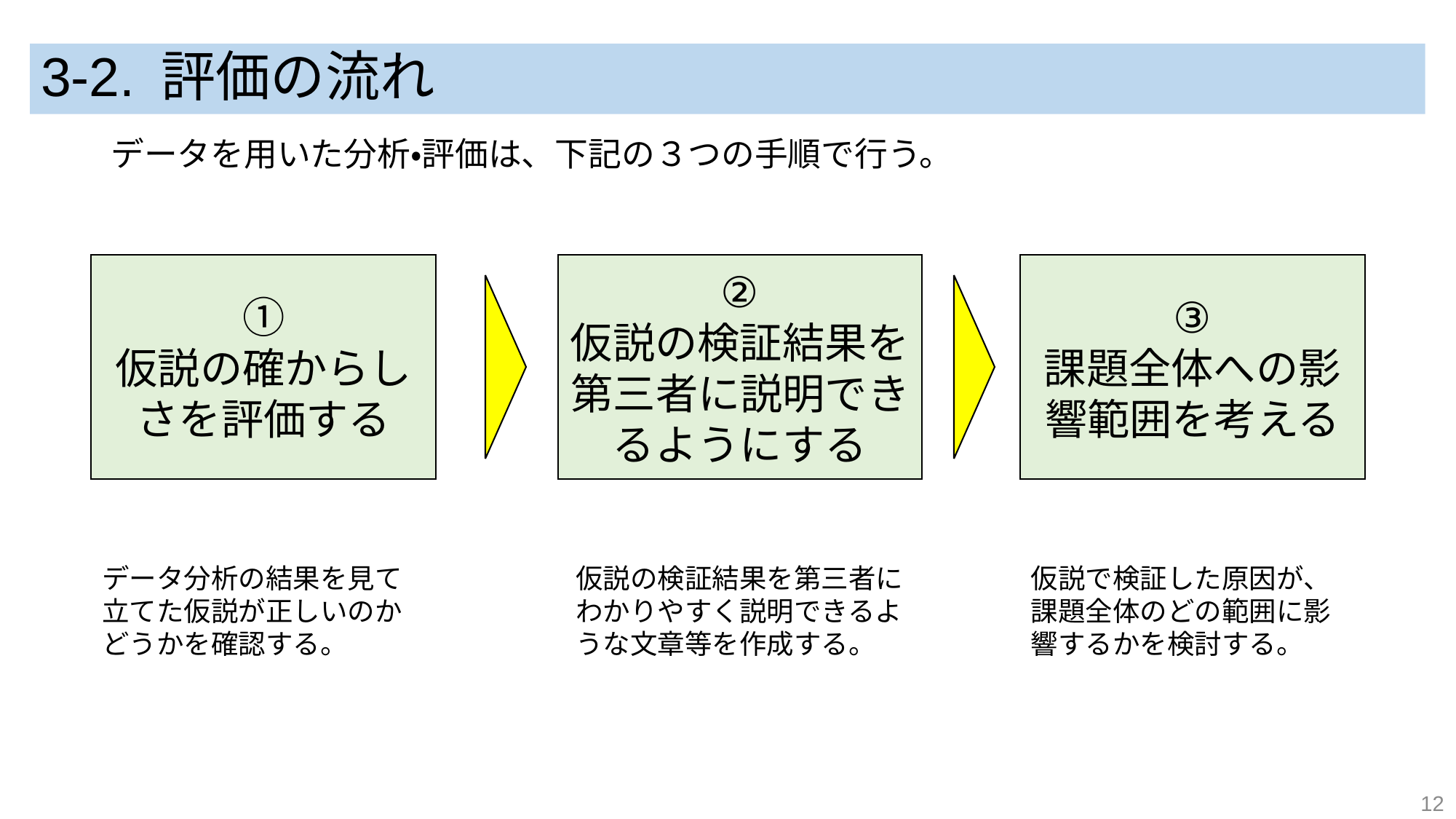

# 3-2. 評価の流れ
データを用いた分析・評価は、下記の３つの手順で行う。
①
仮説の確からしさを評価する
②
仮説の検証結果を第三者に説明できるようにする
③
課題全体への影響範囲を考える

データ分析の結果を見て立てた仮説が正しいのかどうかを確認する。
仮説の検証結果を第三者にわかりやすく説明できるような文章等を作成する。
仮説で検証した原因が、課題全体のどの範囲に影響するかを検討する。
12